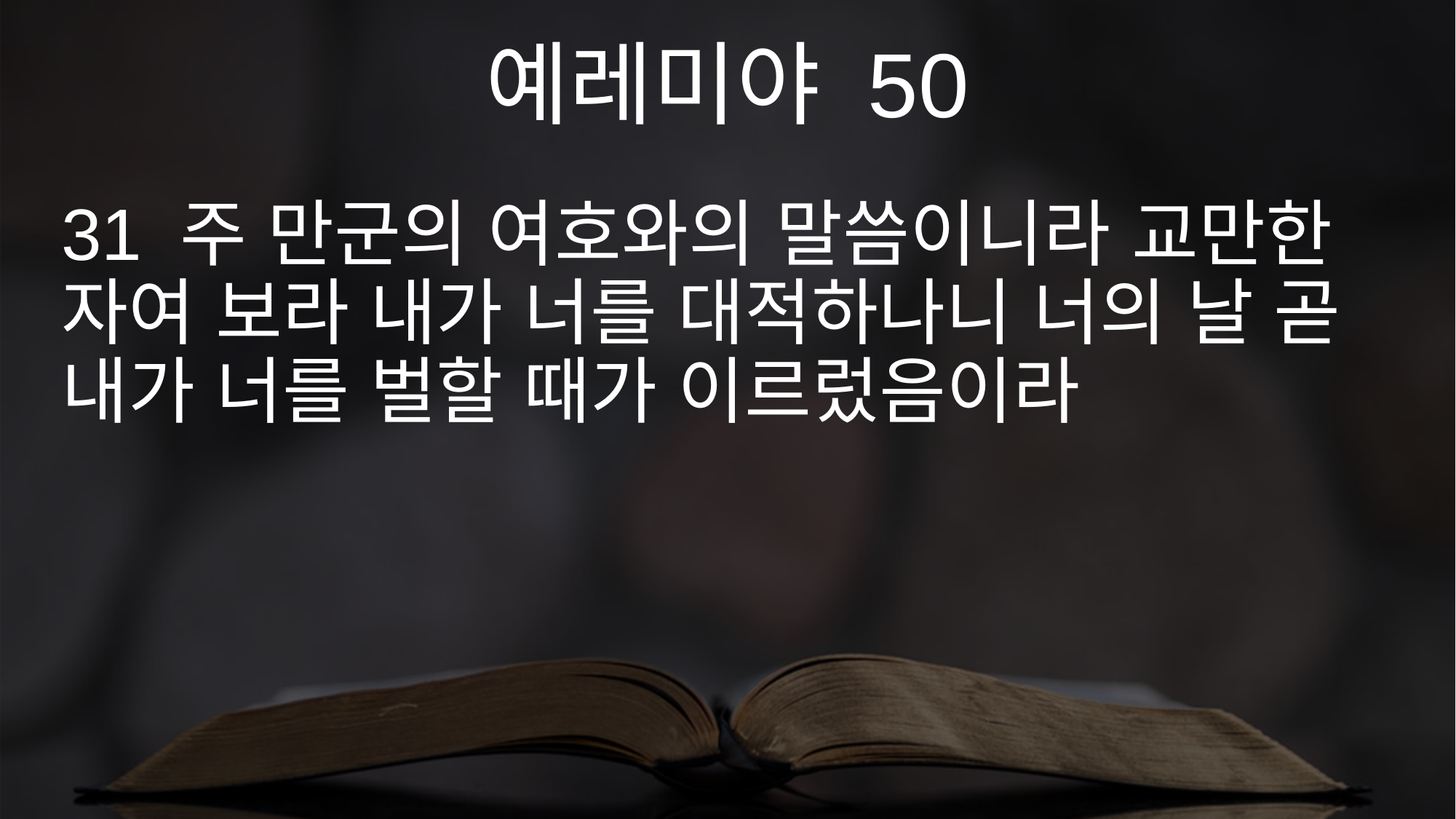

예레미야 50
31 주 만군의 여호와의 말씀이니라 교만한 자여 보라 내가 너를 대적하나니 너의 날 곧 내가 너를 벌할 때가 이르렀음이라